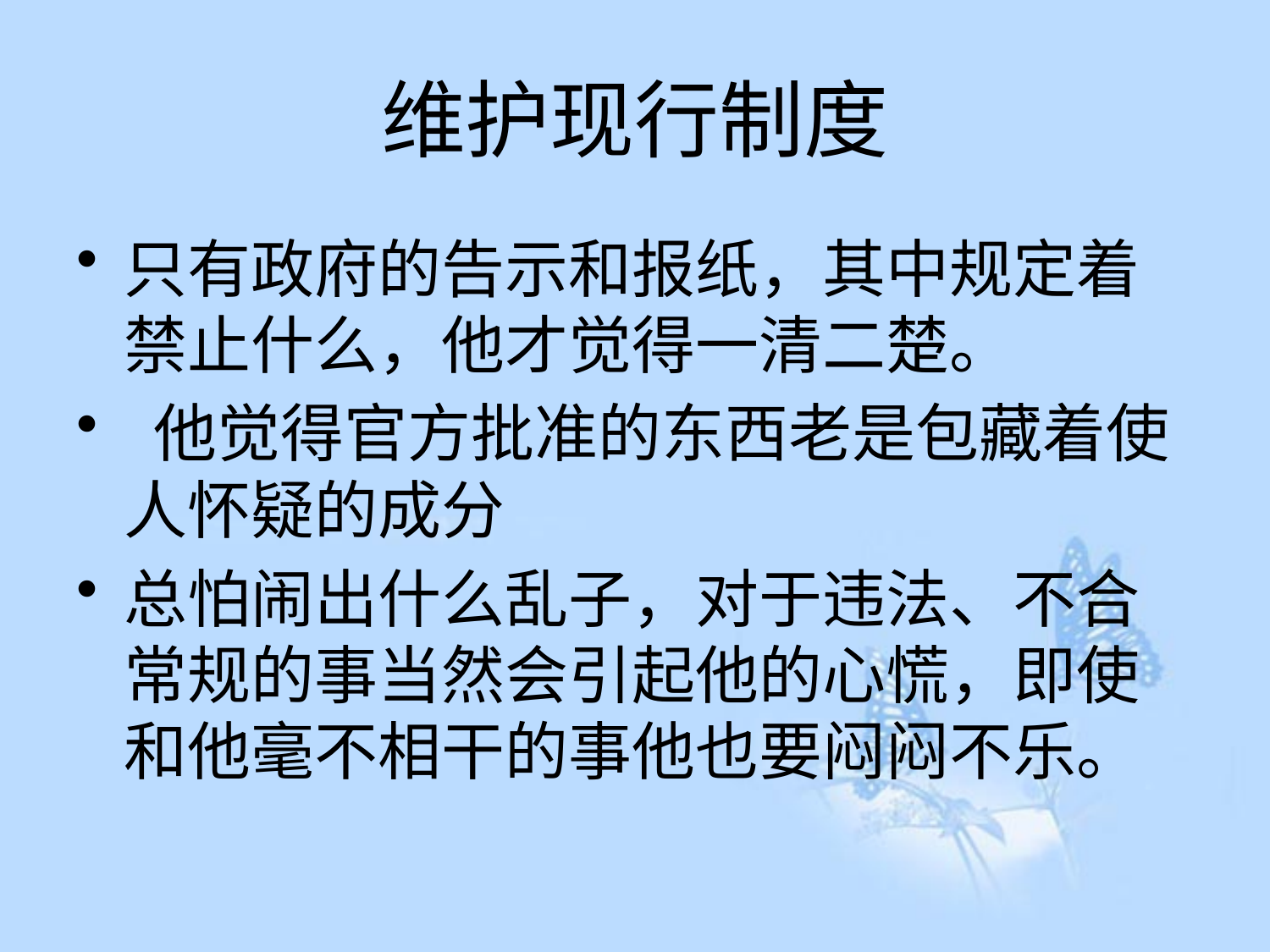

# 维护现行制度
只有政府的告示和报纸，其中规定着禁止什么，他才觉得一清二楚。
 他觉得官方批准的东西老是包藏着使人怀疑的成分
总怕闹出什么乱子，对于违法、不合常规的事当然会引起他的心慌，即使和他毫不相干的事他也要闷闷不乐。